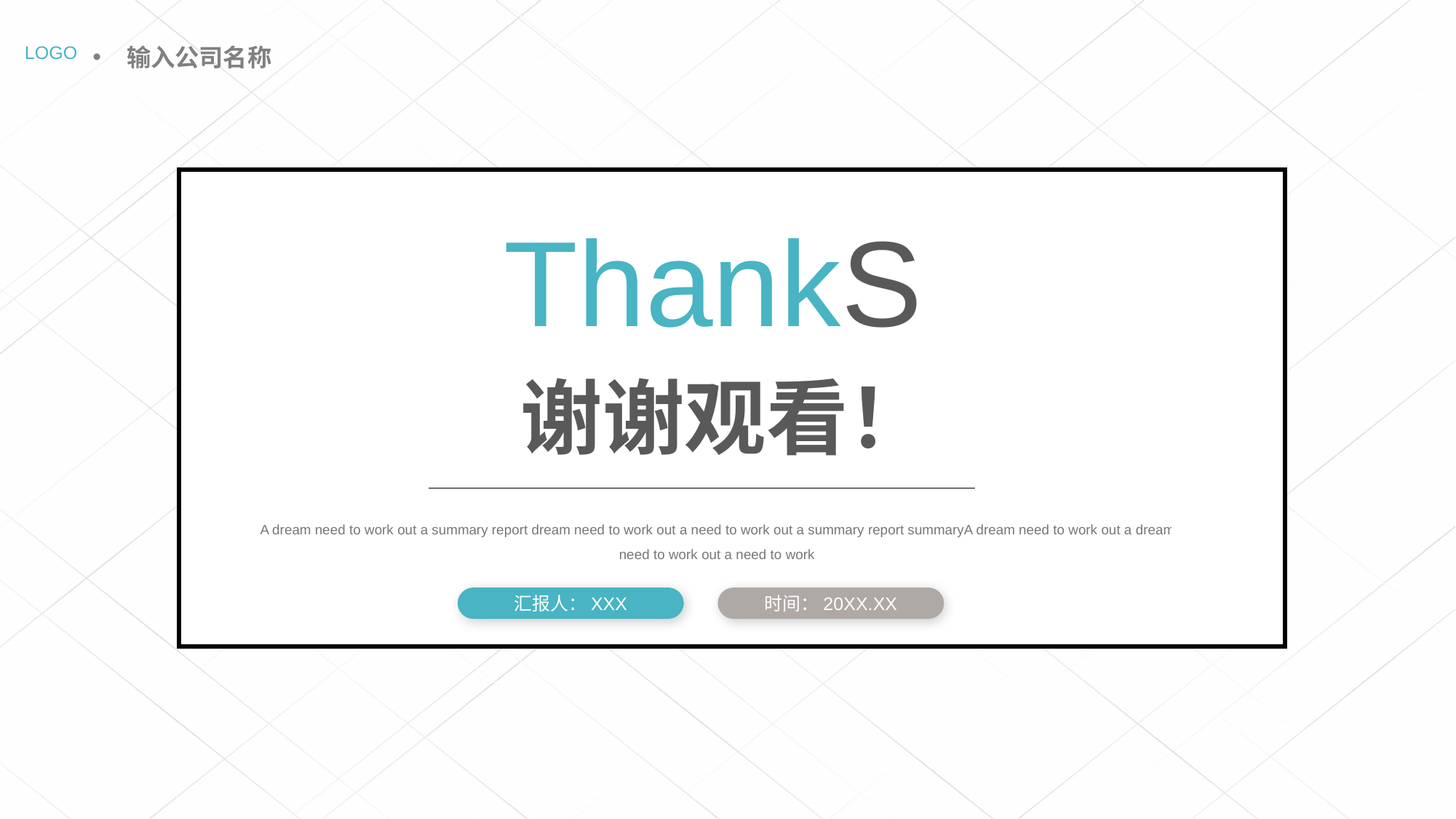

LOGO
输入公司名称

ThankS
谢谢观看！
A dream need to work out a summary report dream need to work out a need to work out a summary report summaryA dream need to work out a dream need to work out a need to work
汇报人：XXX
时间：20XX.XX